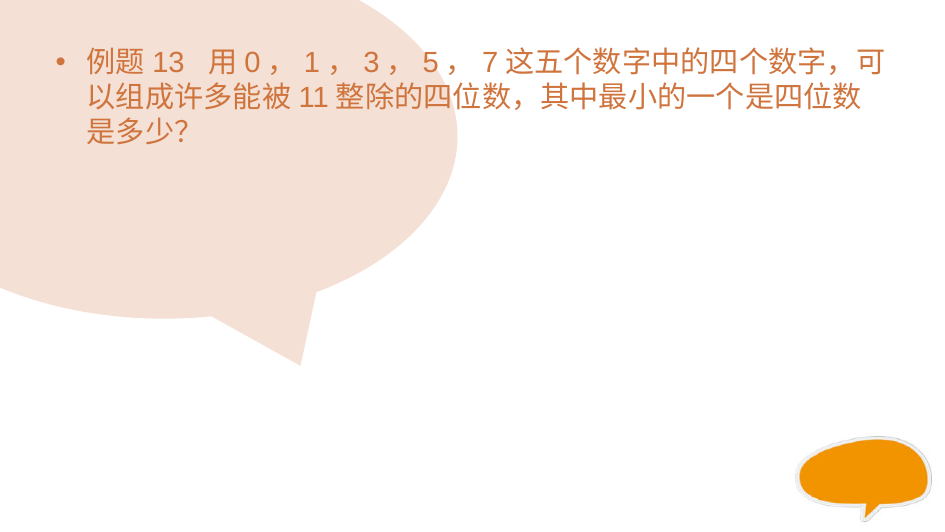

#
例题13  用0，1，3，5，7这五个数字中的四个数字，可以组成许多能被11整除的四位数，其中最小的一个是四位数是多少？